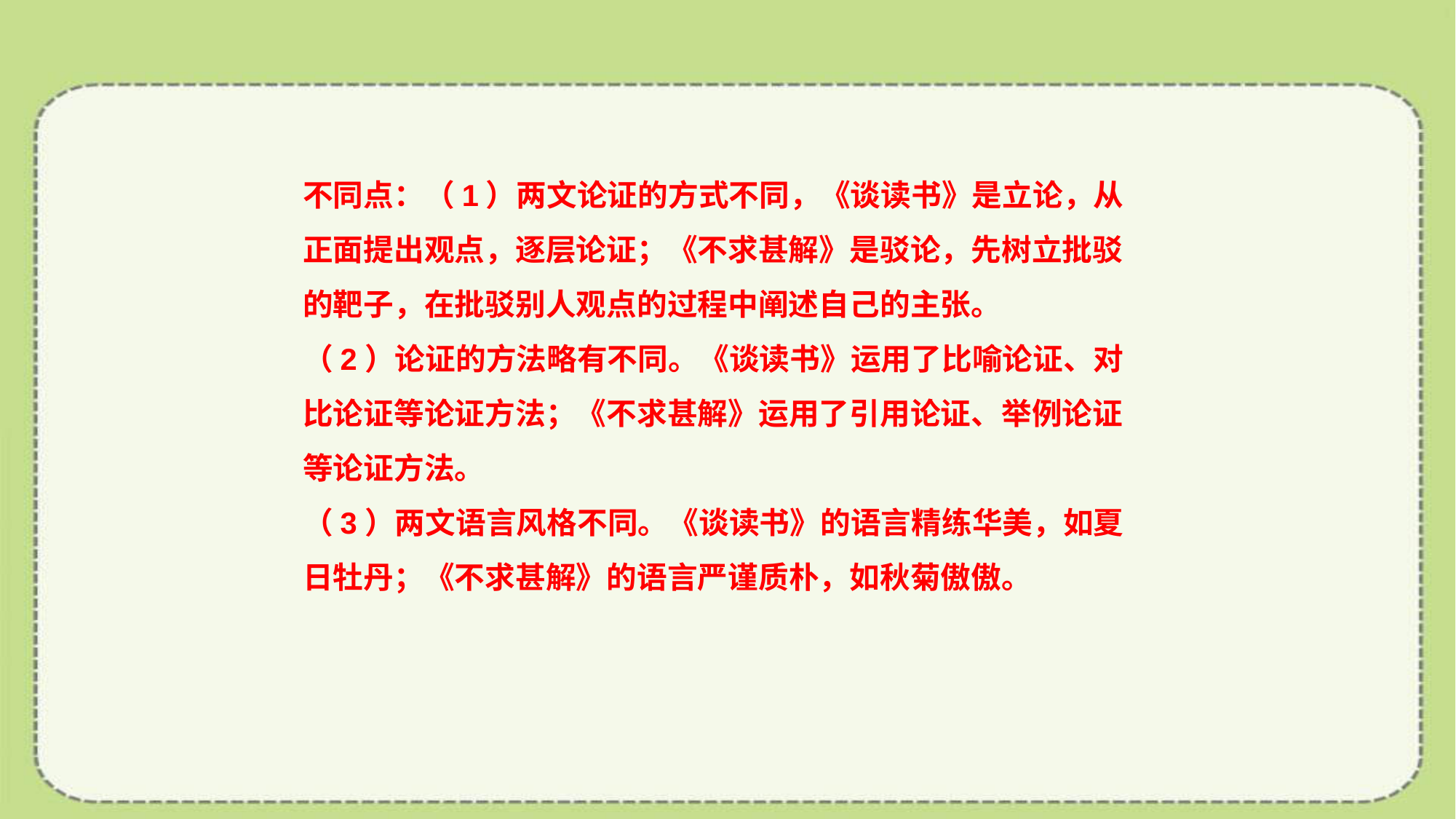

不同点：（1）两文论证的方式不同，《谈读书》是立论，从正面提出观点，逐层论证；《不求甚解》是驳论，先树立批驳的靶子，在批驳别人观点的过程中阐述自己的主张。
（2）论证的方法略有不同。《谈读书》运用了比喻论证、对比论证等论证方法；《不求甚解》运用了引用论证、举例论证等论证方法。
（3）两文语言风格不同。《谈读书》的语言精练华美，如夏日牡丹；《不求甚解》的语言严谨质朴，如秋菊傲傲。